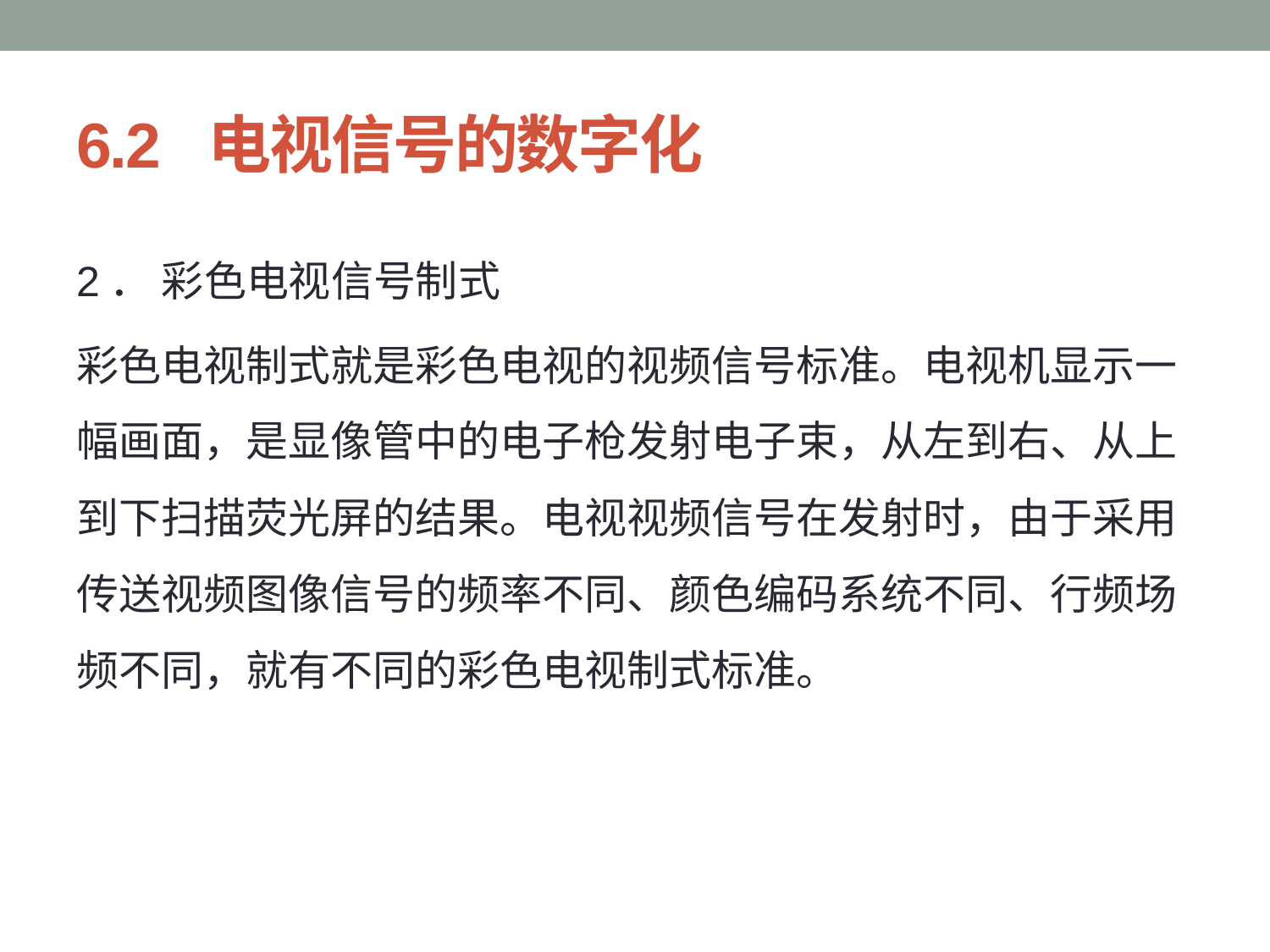

# 6.2  电视信号的数字化
2． 彩色电视信号制式
彩色电视制式就是彩色电视的视频信号标准。电视机显示一幅画面，是显像管中的电子枪发射电子束，从左到右、从上到下扫描荧光屏的结果。电视视频信号在发射时，由于采用传送视频图像信号的频率不同、颜色编码系统不同、行频场频不同，就有不同的彩色电视制式标准。